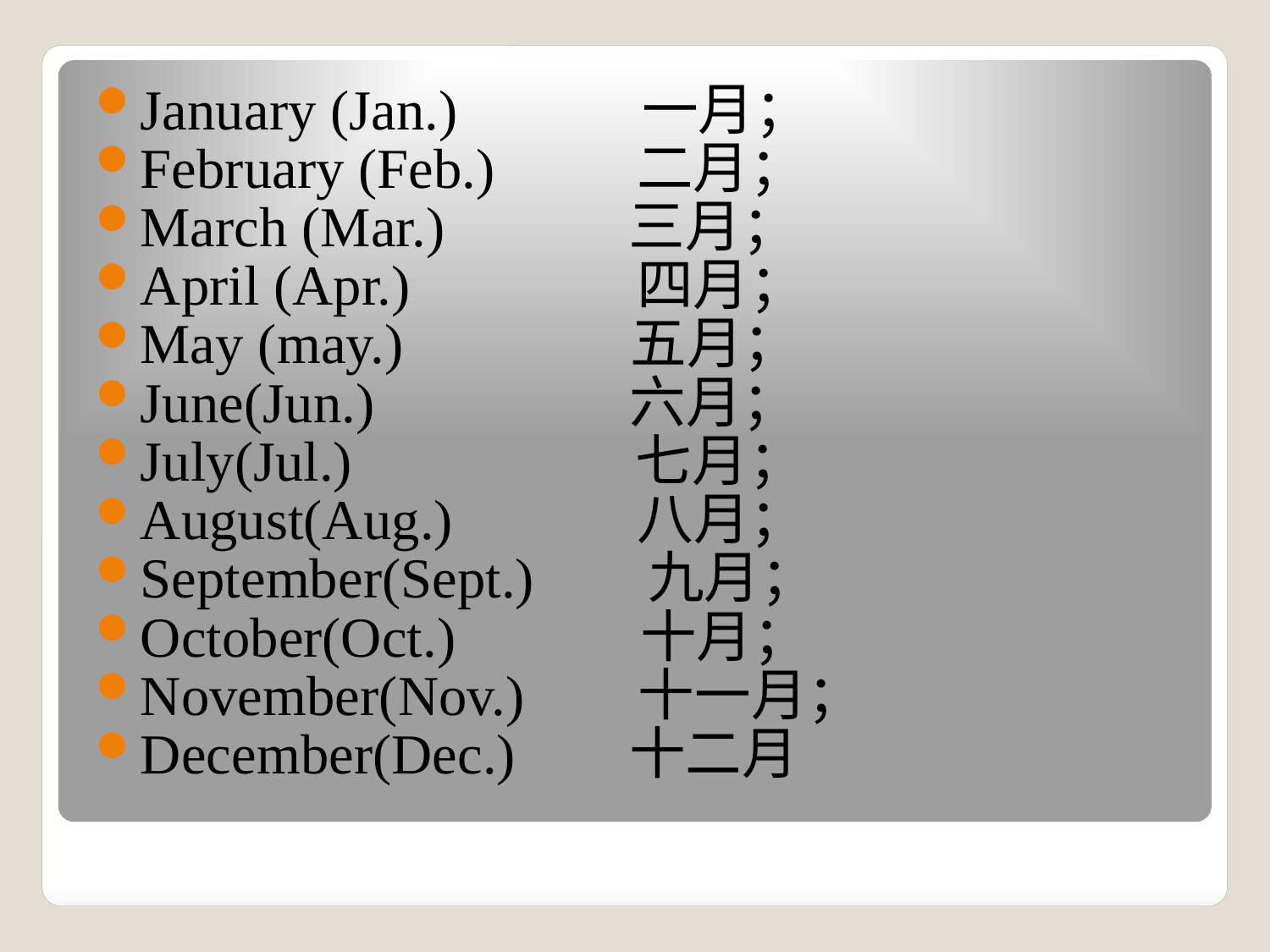

January (Jan.)            一月；
February (Feb.)         二月；
March (Mar.)            三月；
April (Apr.)               四月；
May (may.)               五月；
June(Jun.)                 六月；
July(Jul.)                   七月；
August(Aug.)            八月；
September(Sept.)       九月；
October(Oct.)            十月；
November(Nov.)       十一月；
December(Dec.)       十二月